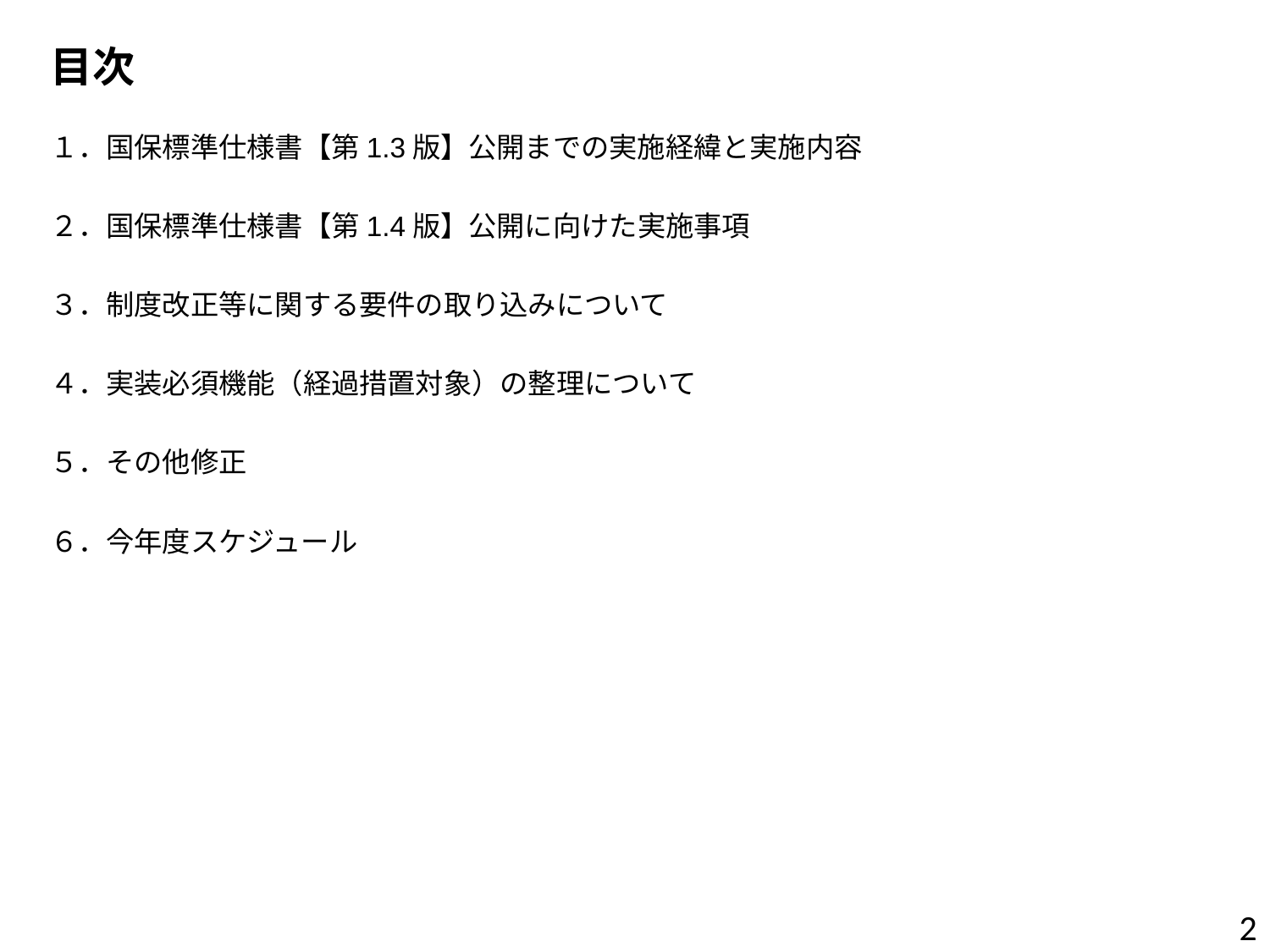

目次
１．国保標準仕様書【第1.3版】公開までの実施経緯と実施内容

２．国保標準仕様書【第1.4版】公開に向けた実施事項

３．制度改正等に関する要件の取り込みについて

４．実装必須機能（経過措置対象）の整理について

５．その他修正

６．今年度スケジュール
2